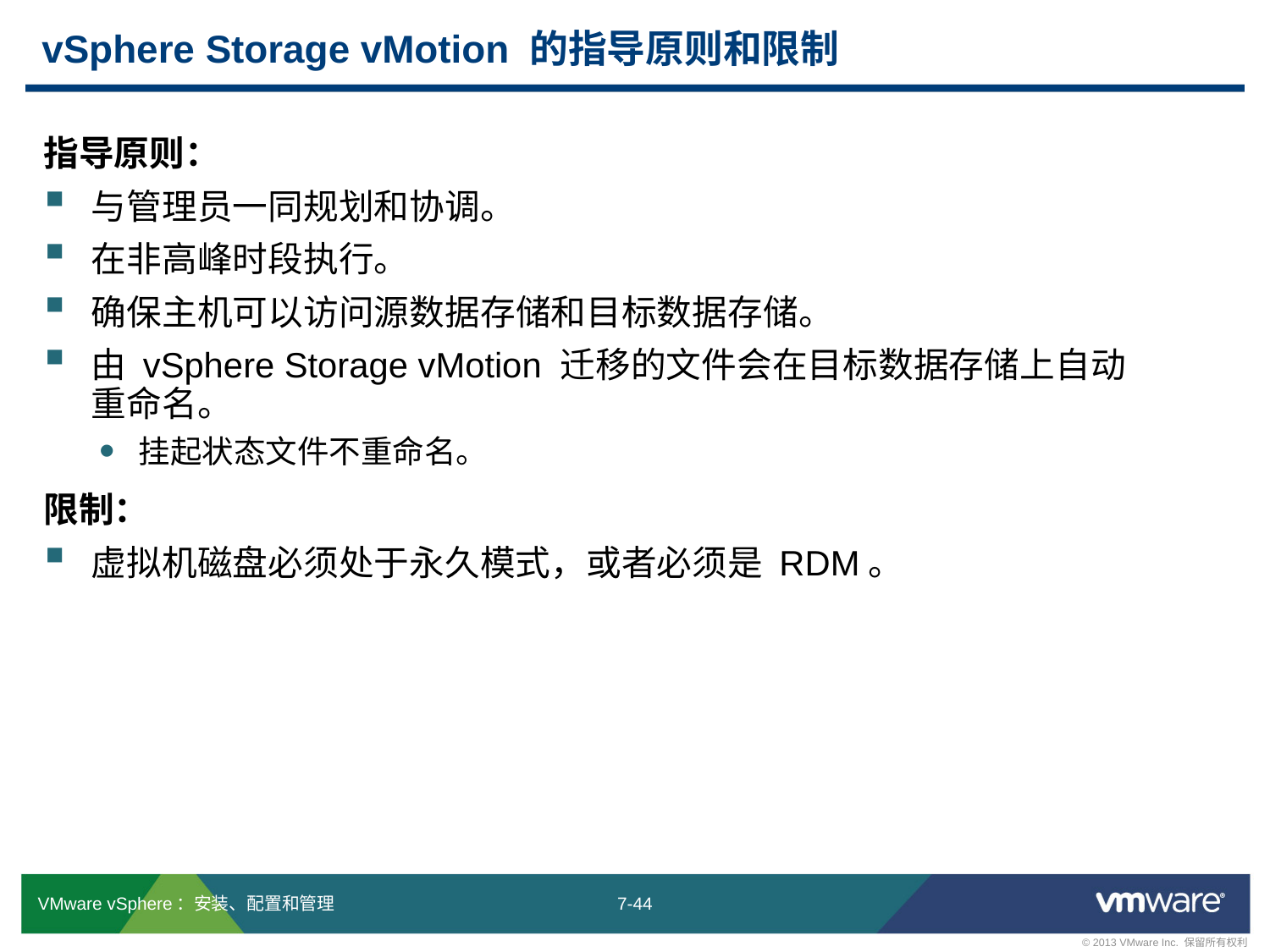

# vSphere Storage vMotion 的指导原则和限制
指导原则：
与管理员一同规划和协调。
在非高峰时段执行。
确保主机可以访问源数据存储和目标数据存储。
由 vSphere Storage vMotion 迁移的文件会在目标数据存储上自动
重命名。
挂起状态文件不重命名。
限制：
虚拟机磁盘必须处于永久模式，或者必须是 RDM。